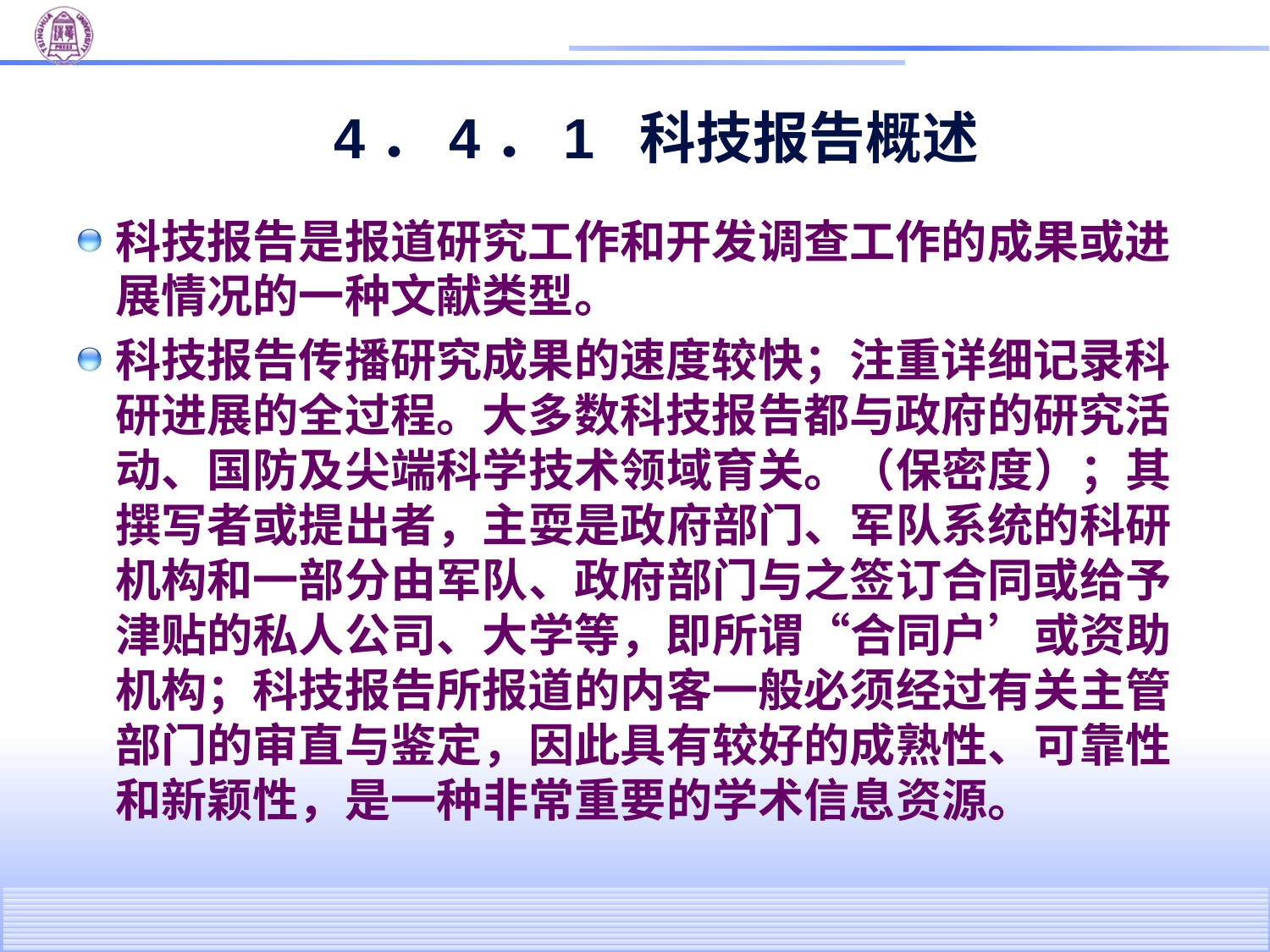

# 4．4．1  科技报告概述
科技报告是报道研究工作和开发调查工作的成果或进展情况的一种文献类型。
科技报告传播研究成果的速度较快；注重详细记录科研进展的全过程。大多数科技报告都与政府的研究活动、国防及尖端科学技术领域育关。（保密度）；其撰写者或提出者，主耍是政府部门、军队系统的科研机构和一部分由军队、政府部门与之签订合同或给予津贴的私人公司、大学等，即所谓“合同户’或资助机构；科技报告所报道的内客一般必须经过有关主管部门的审直与鉴定，因此具有较好的成熟性、可靠性和新颖性，是一种非常重要的学术信息资源。